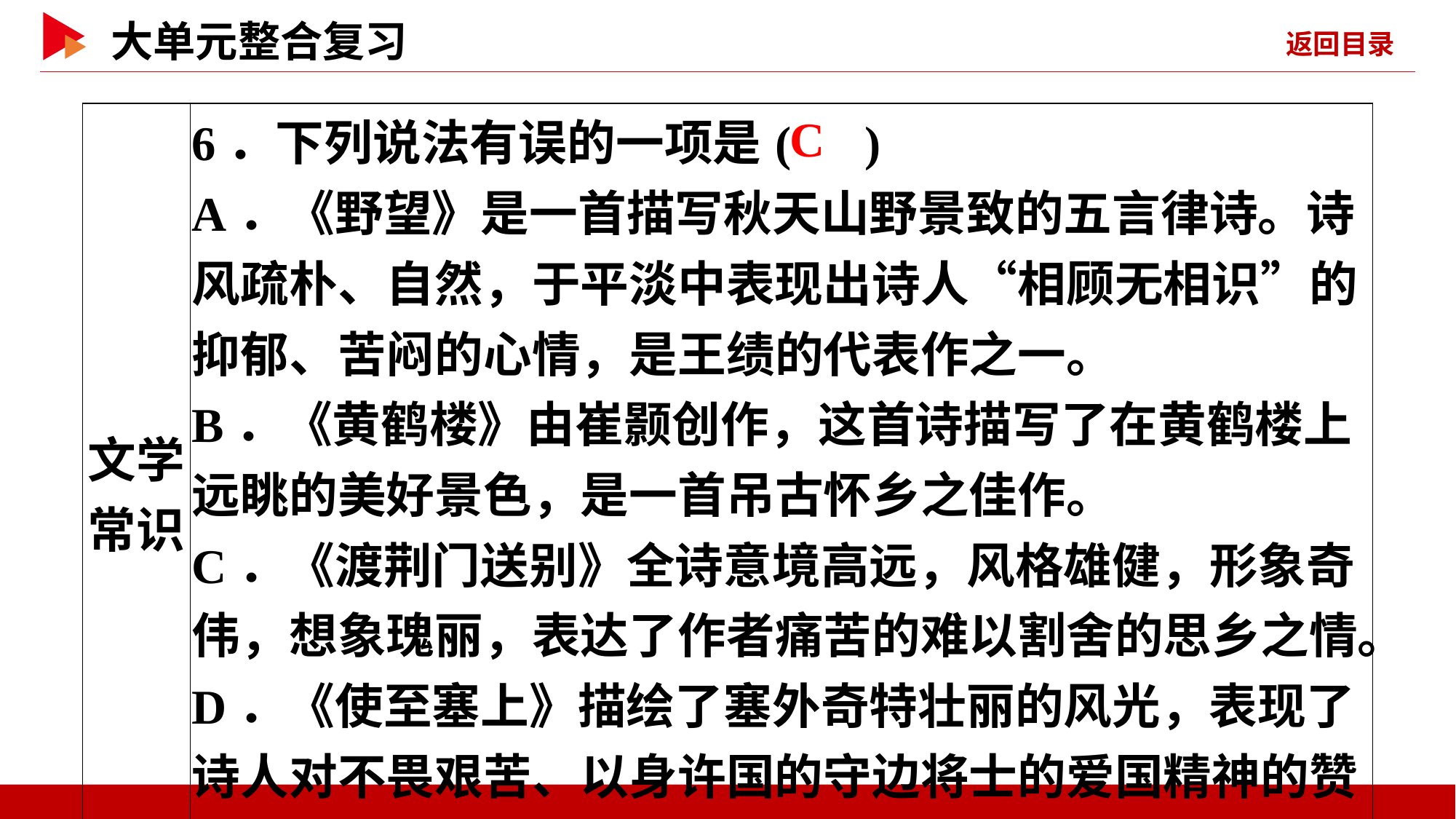

| 文学 常识 | 6．下列说法有误的一项是( ) A．《野望》是一首描写秋天山野景致的五言律诗。诗风疏朴、自然，于平淡中表现出诗人“相顾无相识”的抑郁、苦闷的心情，是王绩的代表作之一。 B．《黄鹤楼》由崔颢创作，这首诗描写了在黄鹤楼上远眺的美好景色，是一首吊古怀乡之佳作。 C．《渡荆门送别》全诗意境高远，风格雄健，形象奇伟，想象瑰丽，表达了作者痛苦的难以割舍的思乡之情。 D．《使至塞上》描绘了塞外奇特壮丽的风光，表现了诗人对不畏艰苦、以身许国的守边将士的爱国精神的赞美。 |
| --- | --- |
   C